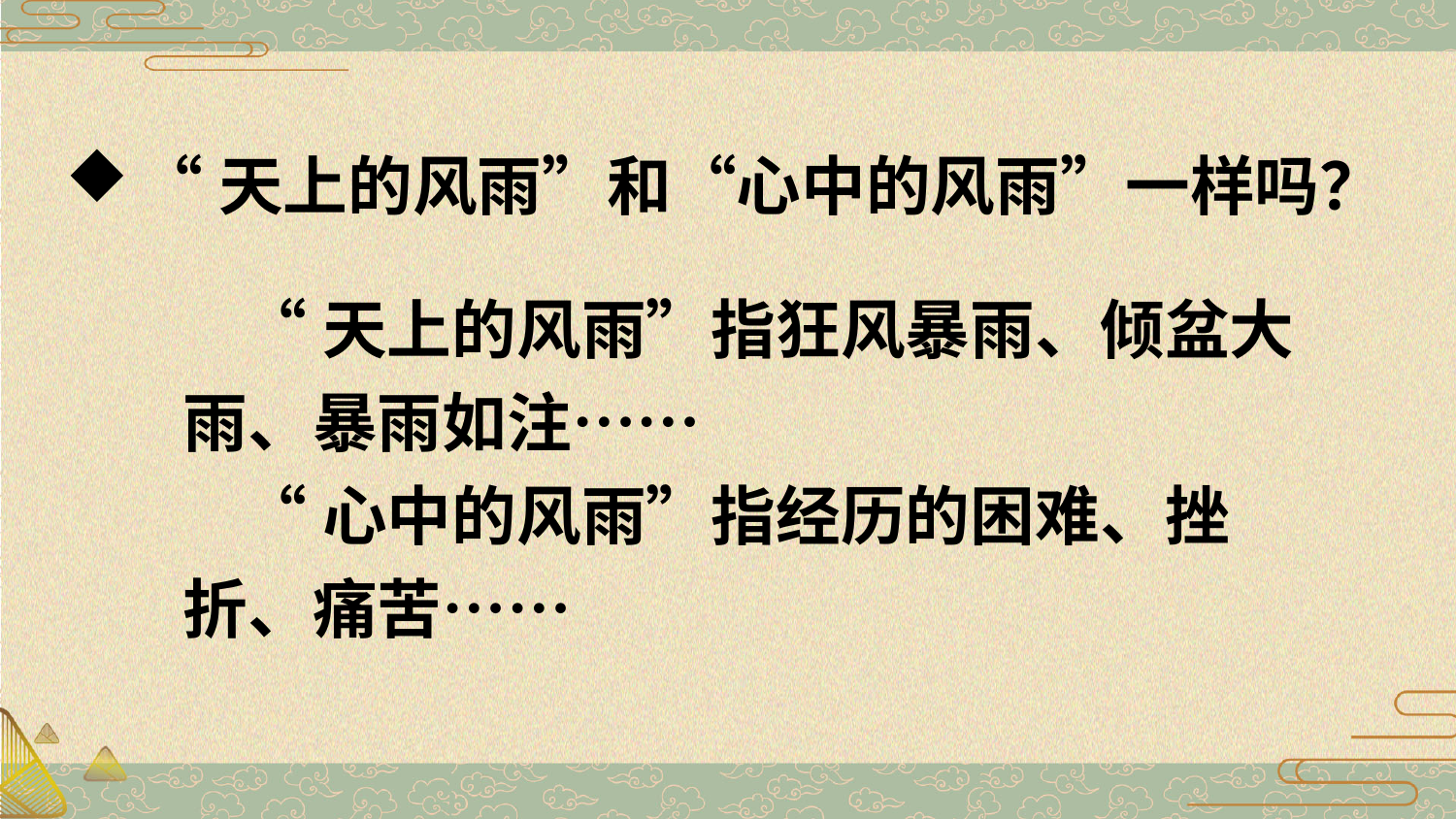

“天上的风雨”和“心中的风雨”一样吗？
    “天上的风雨”指狂风暴雨、倾盆大雨、暴雨如注……
    “心中的风雨”指经历的困难、挫折、痛苦……